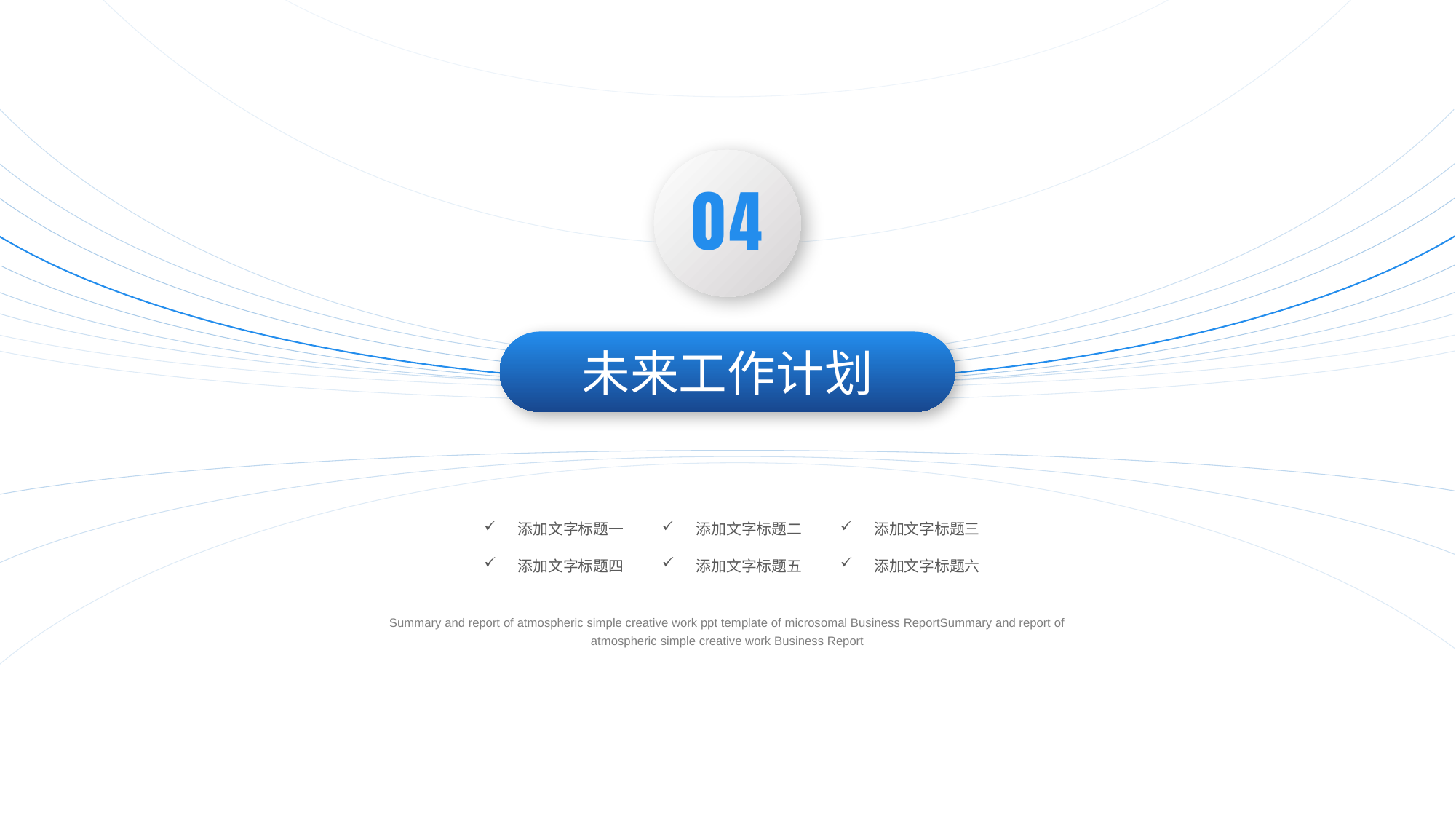

04

未来工作计划

添加文字标题一
添加文字标题二
添加文字标题三
添加文字标题四
添加文字标题五
添加文字标题六
Summary and report of atmospheric simple creative work ppt template of microsomal Business ReportSummary and report of atmospheric simple creative work Business Report